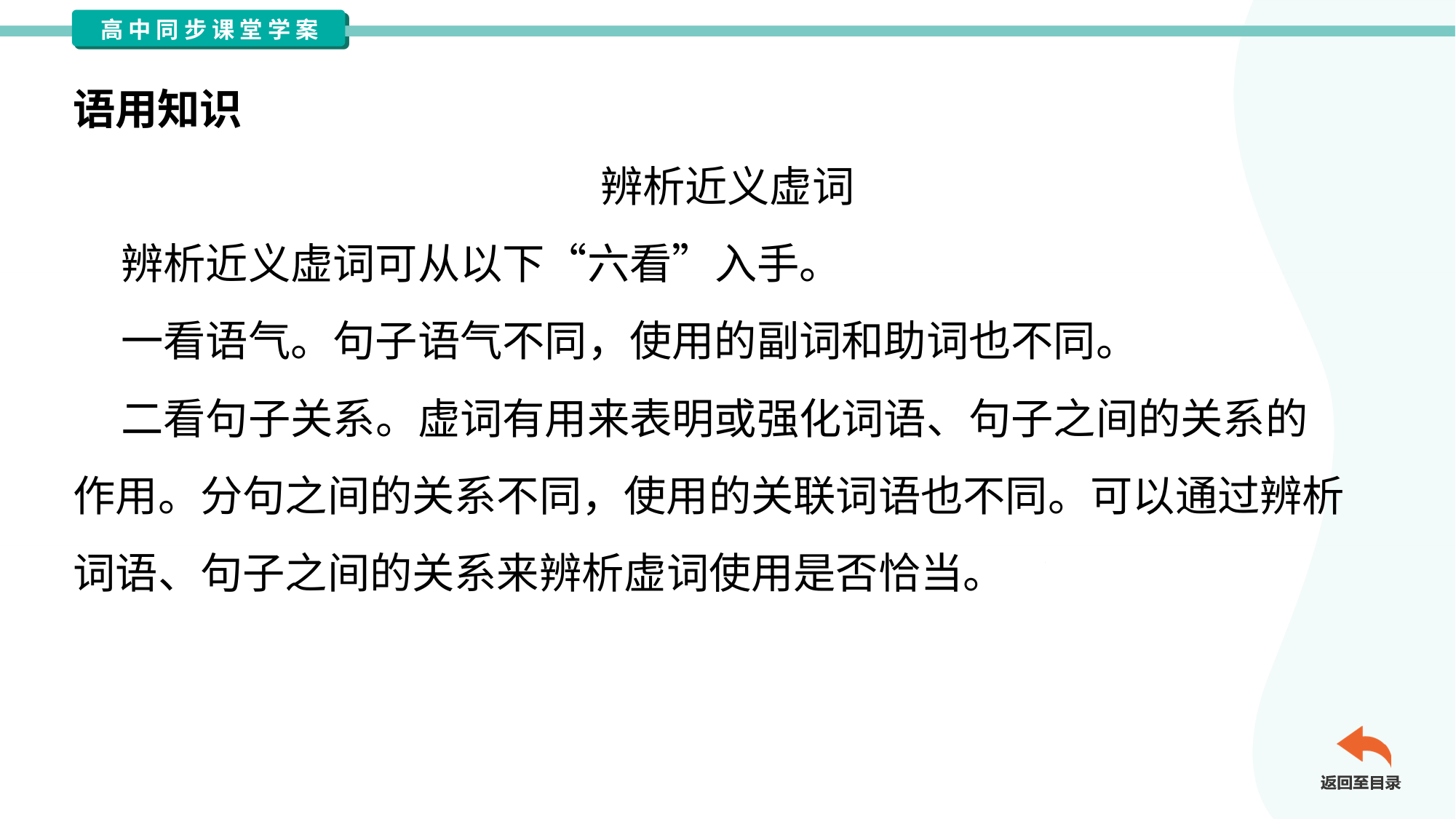

语用知识
辨析近义虚词
    辨析近义虚词可从以下“六看”入手。
    一看语气。句子语气不同，使用的副词和助词也不同。
    二看句子关系。虚词有用来表明或强化词语、句子之间的关系的
作用。分句之间的关系不同，使用的关联词语也不同。可以通过辨析
词语、句子之间的关系来辨析虚词使用是否恰当。